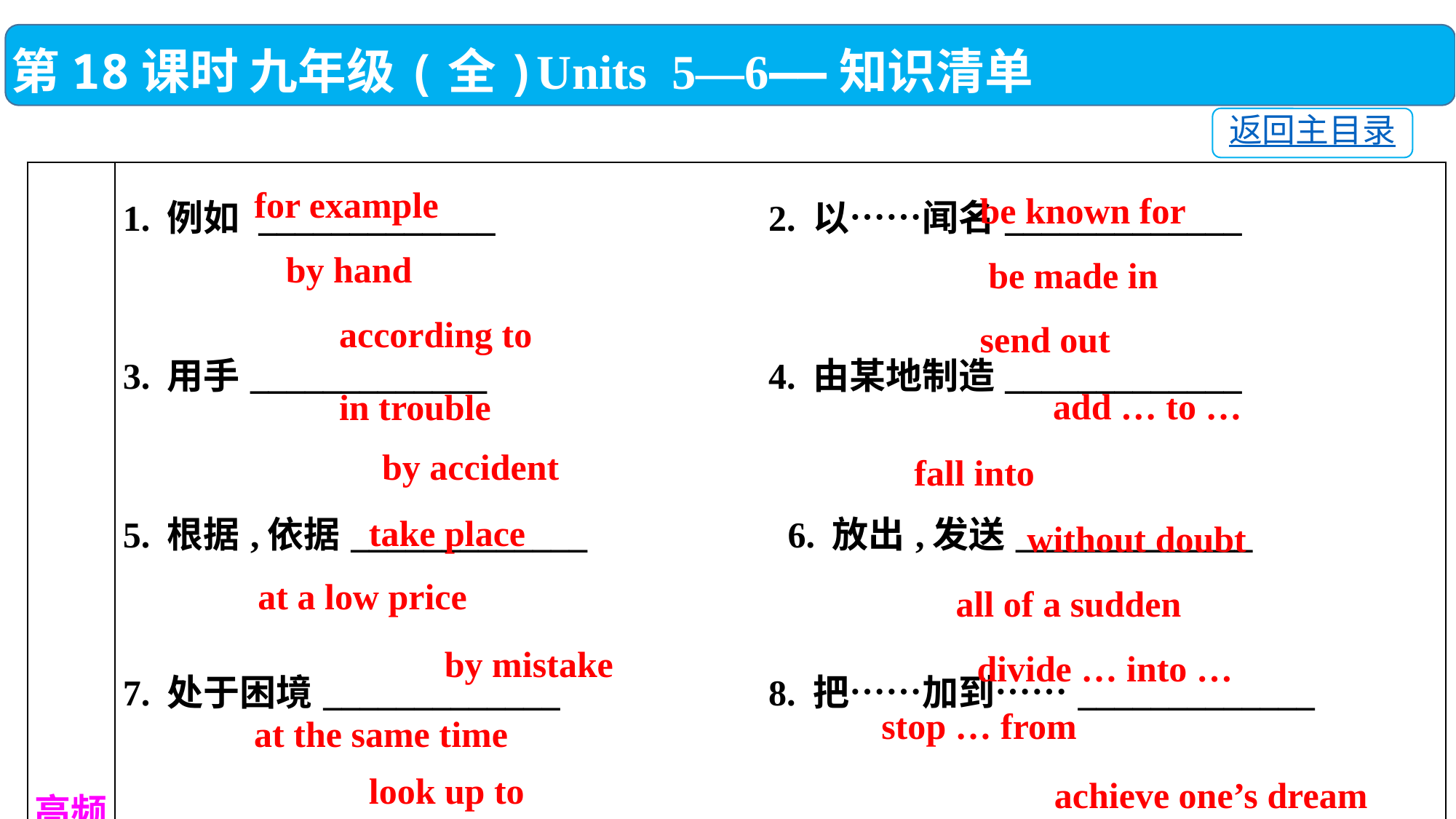

第18课时 九年级(全)Units  5—6——知识清单
返回主目录
| 高频 短语 | 1. 例如 \_\_\_\_\_\_\_\_\_\_\_\_\_　　　　　　　2. 以……闻名\_\_\_\_\_\_\_\_\_\_\_\_\_　　　　　　　 3. 用手\_\_\_\_\_\_\_\_\_\_\_\_\_　　　　　　　 4. 由某地制造\_\_\_\_\_\_\_\_\_\_\_\_\_　　　　　　　 5. 根据,依据\_\_\_\_\_\_\_\_\_\_\_\_\_　　　　　6. 放出,发送\_\_\_\_\_\_\_\_\_\_\_\_\_　　　　　　　 7. 处于困境\_\_\_\_\_\_\_\_\_\_\_\_\_　　　　　 8. 把……加到……\_\_\_\_\_\_\_\_\_\_\_\_\_　　　　　　　 9. 偶然,意外地\_\_\_\_\_\_\_\_\_\_\_\_\_　　　　10. 掉进\_\_\_\_\_\_\_\_\_\_\_\_\_　　　 11. 发生,出现\_\_\_\_\_\_\_\_\_\_\_\_\_　　　　 12. 毫无疑问,的确\_\_\_\_\_\_\_\_\_\_\_\_\_　　　　　　　 13. 低价\_\_\_\_\_\_\_\_\_\_\_\_\_　　　　　　 14. 突然,猛地\_\_\_\_\_\_\_\_\_\_\_\_\_　　　　　　　 15. 错误地,无意中\_\_\_\_\_\_\_\_\_\_\_\_\_　　 16. 把……分开\_\_\_\_\_\_\_\_\_\_\_\_\_　　　　　　　 17. 同时\_\_\_\_\_\_\_\_\_\_\_\_\_　　　　　　 18. 阻止\_\_\_\_\_\_\_\_\_\_\_\_\_　　　　　　　 19. 仰慕,钦佩\_\_\_\_\_\_\_\_\_\_\_\_\_　　　　 20. 实现某人的梦想\_\_\_\_\_\_\_\_\_\_\_\_\_ |
| --- | --- |
for example
be known for
by hand
be made in
according to
send out
add … to …
in trouble
by accident
fall into
take place
without doubt
at a low price
all of a sudden
by mistake
divide … into …
stop … from
at the same time
look up to
achieve one’s dream